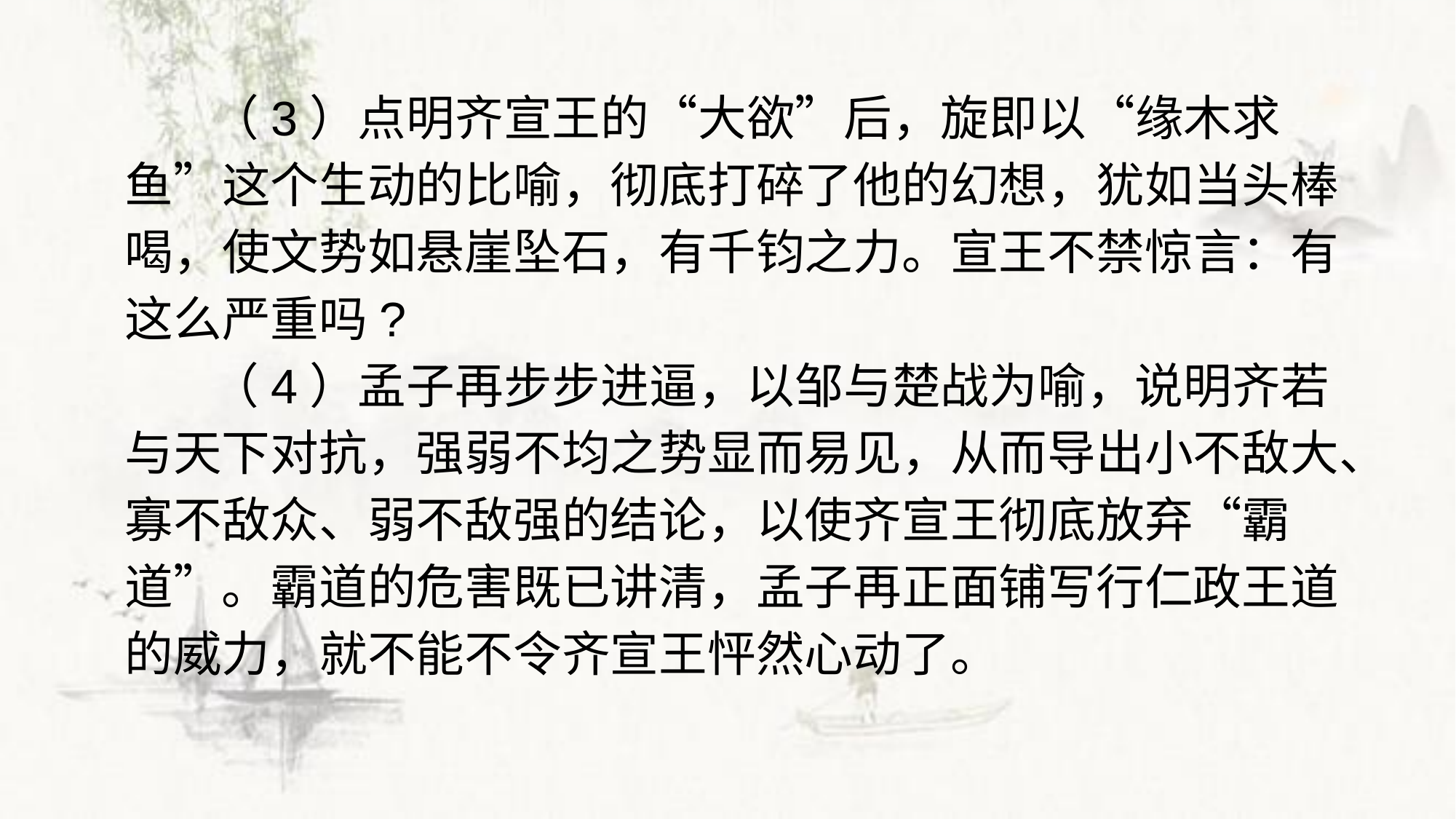

（3）点明齐宣王的“大欲”后，旋即以“缘木求鱼”这个生动的比喻，彻底打碎了他的幻想，犹如当头棒喝，使文势如悬崖坠石，有千钧之力。宣王不禁惊言：有这么严重吗?
（4）孟子再步步进逼，以邹与楚战为喻，说明齐若与天下对抗，强弱不均之势显而易见，从而导出小不敌大、寡不敌众、弱不敌强的结论，以使齐宣王彻底放弃“霸道”。霸道的危害既已讲清，孟子再正面铺写行仁政王道的威力，就不能不令齐宣王怦然心动了。